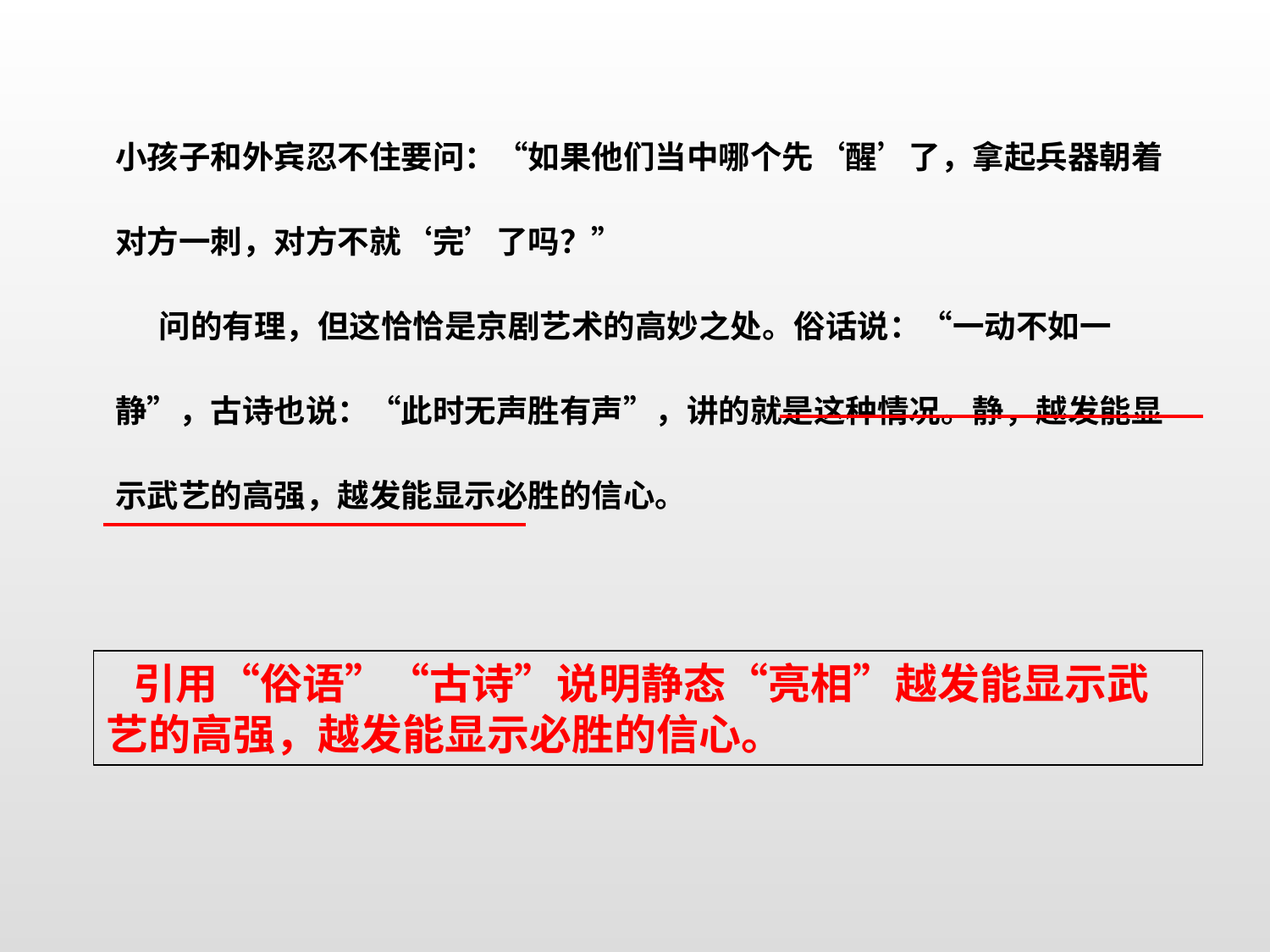

小孩子和外宾忍不住要问：“如果他们当中哪个先‘醒’了，拿起兵器朝着对方一刺，对方不就‘完’了吗？”
     问的有理，但这恰恰是京剧艺术的高妙之处。俗话说：“一动不如一静”，古诗也说：“此时无声胜有声”，讲的就是这种情况。静，越发能显示武艺的高强，越发能显示必胜的信心。
  引用“俗语”“古诗”说明静态“亮相”越发能显示武艺的高强，越发能显示必胜的信心。